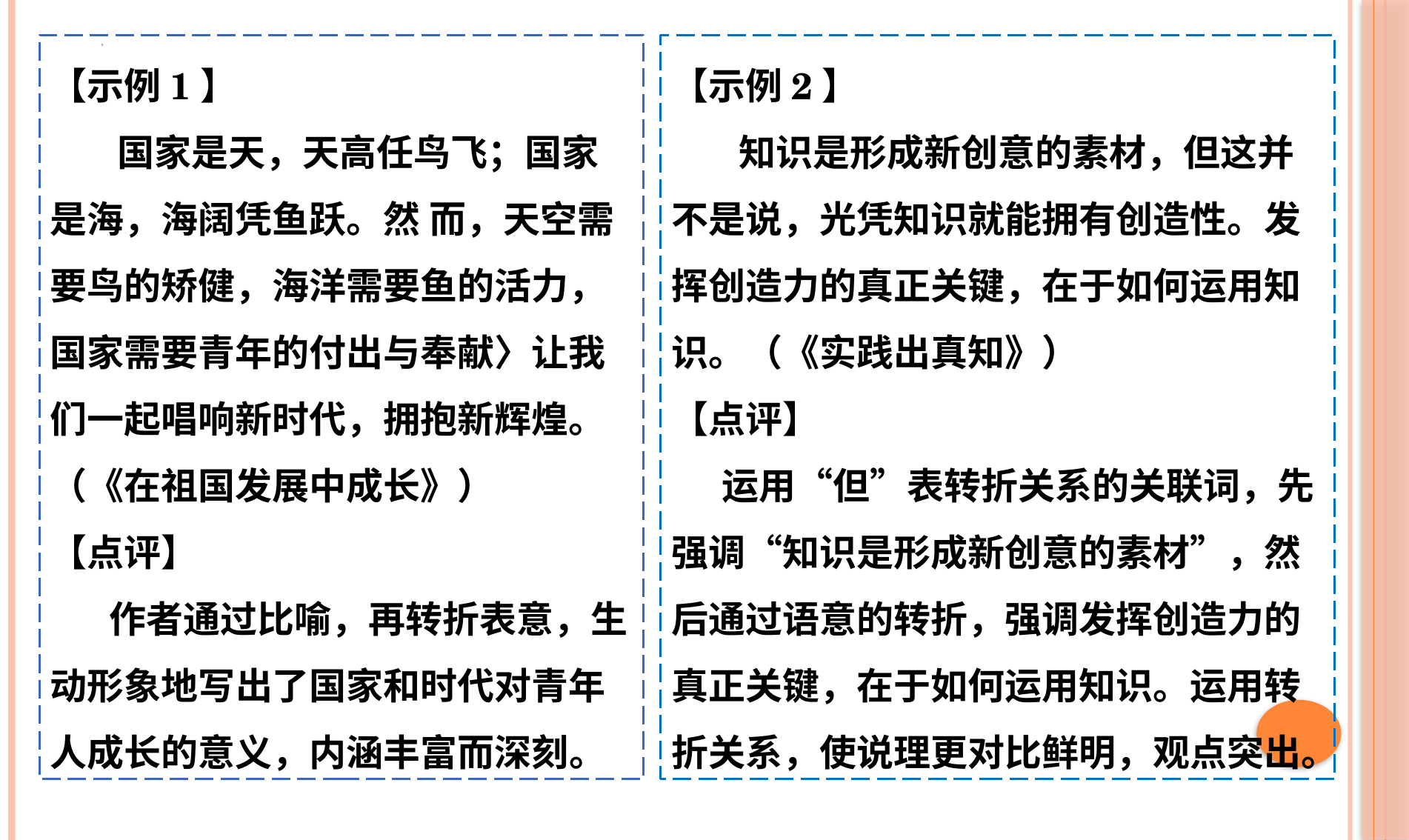

【示例1】
       国家是天，天高任鸟飞；国家是海，海阔凭鱼跃。然 而，天空需要鸟的矫健，海洋需要鱼的活力，国家需要青年的付出与奉献〉让我们一起唱响新时代，拥抱新辉煌。（《在祖国发展中成长》）
【点评】
      作者通过比喻，再转折表意，生动形象地写出了国家和时代对青年人成长的意义，内涵丰富而深刻。
【示例2】
       知识是形成新创意的素材，但这并不是说，光凭知识就能拥有创造性。发挥创造力的真正关键，在于如何运用知识。（《实践出真知》）
【点评】
     运用“但”表转折关系的关联词，先强调“知识是形成新创意的素材”，然后通过语意的转折，强调发挥创造力的真正关键，在于如何运用知识。运用转折关系，使说理更对比鲜明，观点突出。